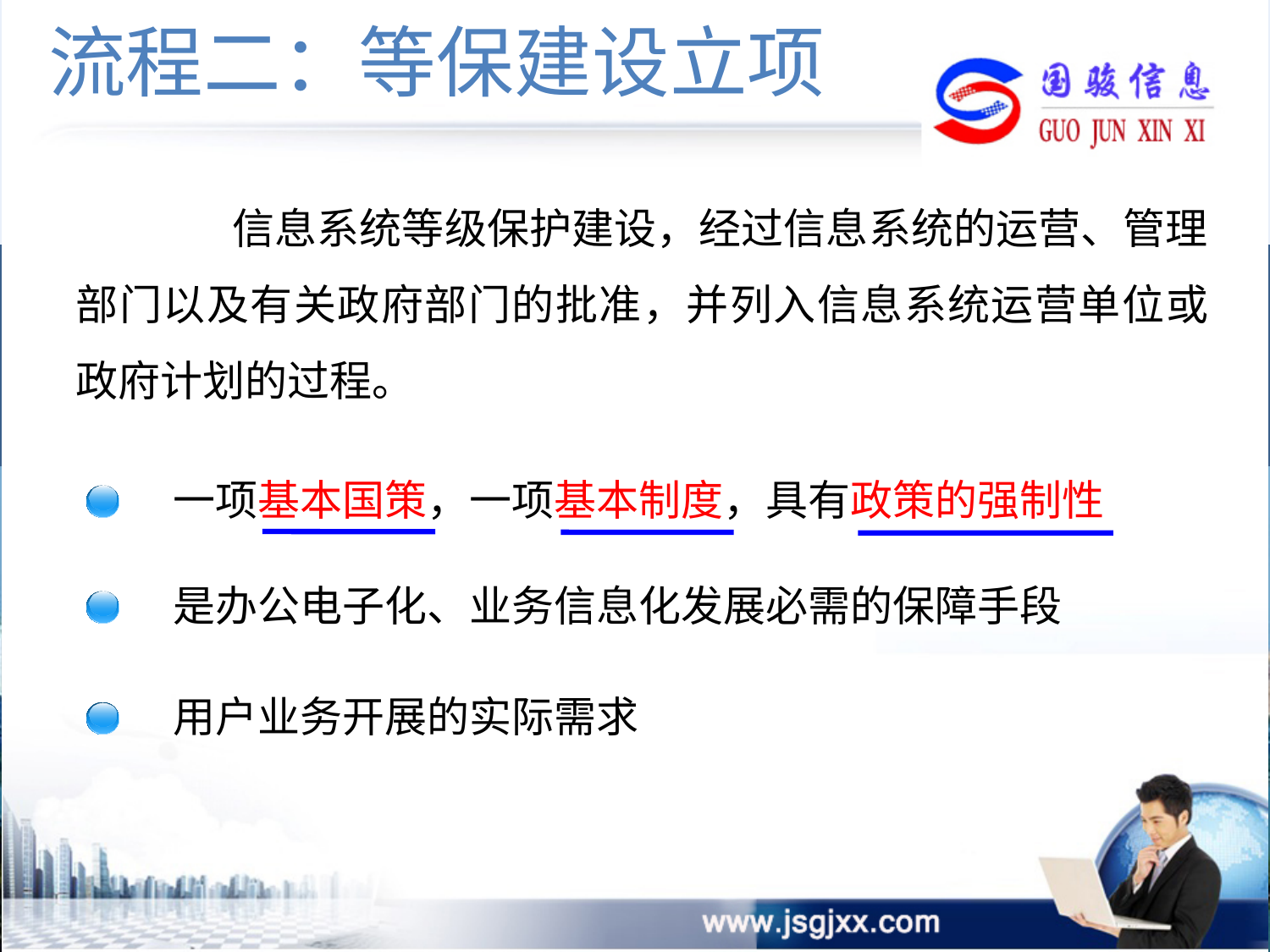

流程二：等保建设立项
	  信息系统等级保护建设，经过信息系统的运营、管理部门以及有关政府部门的批准，并列入信息系统运营单位或政府计划的过程。
一项基本国策，一项基本制度，具有政策的强制性

是办公电子化、业务信息化发展必需的保障手段

用户业务开展的实际需求